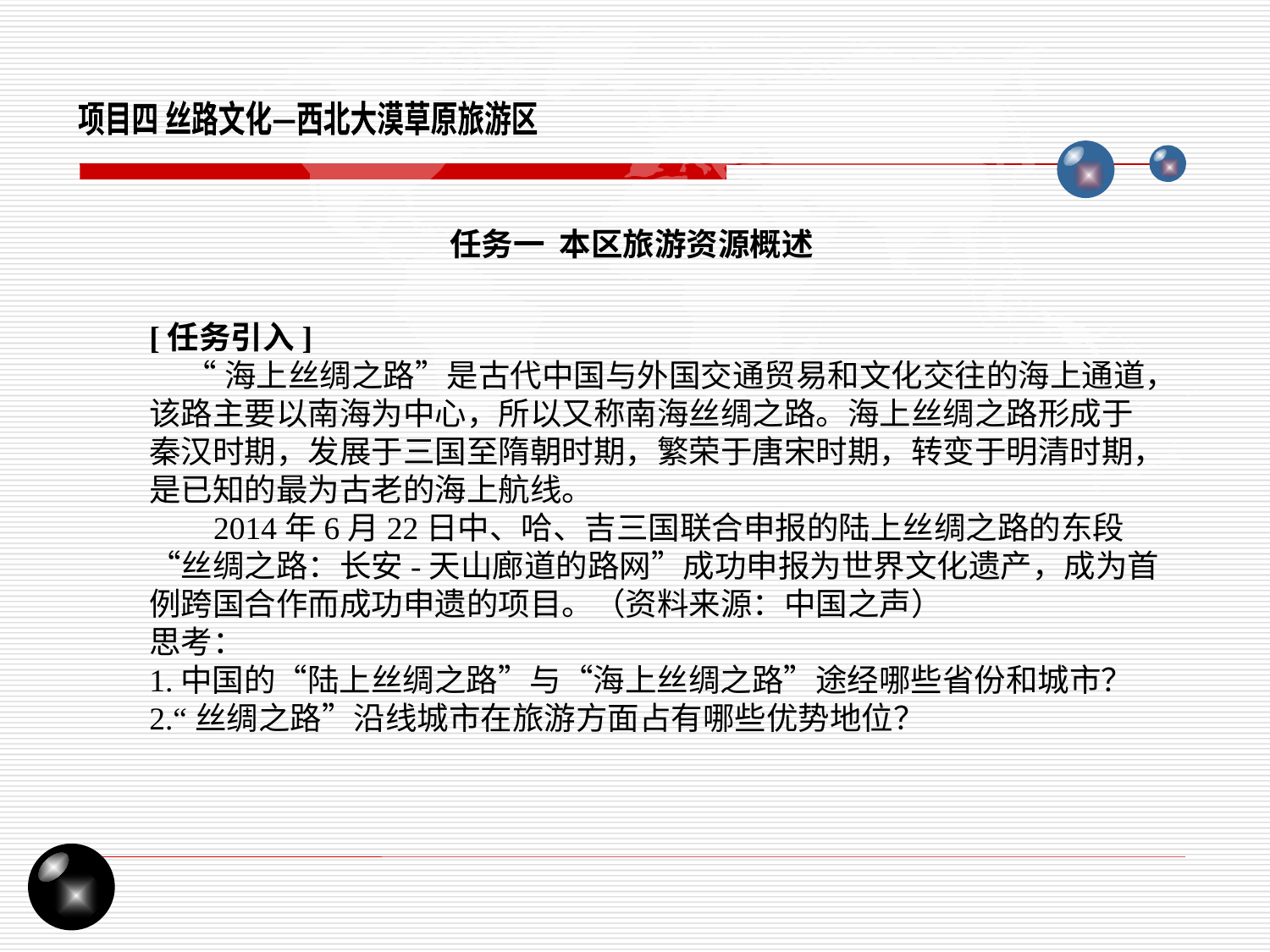

项目四 丝路文化—西北大漠草原旅游区
任务一  本区旅游资源概述
[任务引入]
     “海上丝绸之路”是古代中国与外国交通贸易和文化交往的海上通道，该路主要以南海为中心，所以又称南海丝绸之路。海上丝绸之路形成于秦汉时期，发展于三国至隋朝时期，繁荣于唐宋时期，转变于明清时期，是已知的最为古老的海上航线。
        2014年6月22日中、哈、吉三国联合申报的陆上丝绸之路的东段“丝绸之路：长安-天山廊道的路网”成功申报为世界文化遗产，成为首例跨国合作而成功申遗的项目。（资料来源：中国之声）
思考：
1.中国的“陆上丝绸之路”与“海上丝绸之路”途经哪些省份和城市？
2.“丝绸之路”沿线城市在旅游方面占有哪些优势地位？